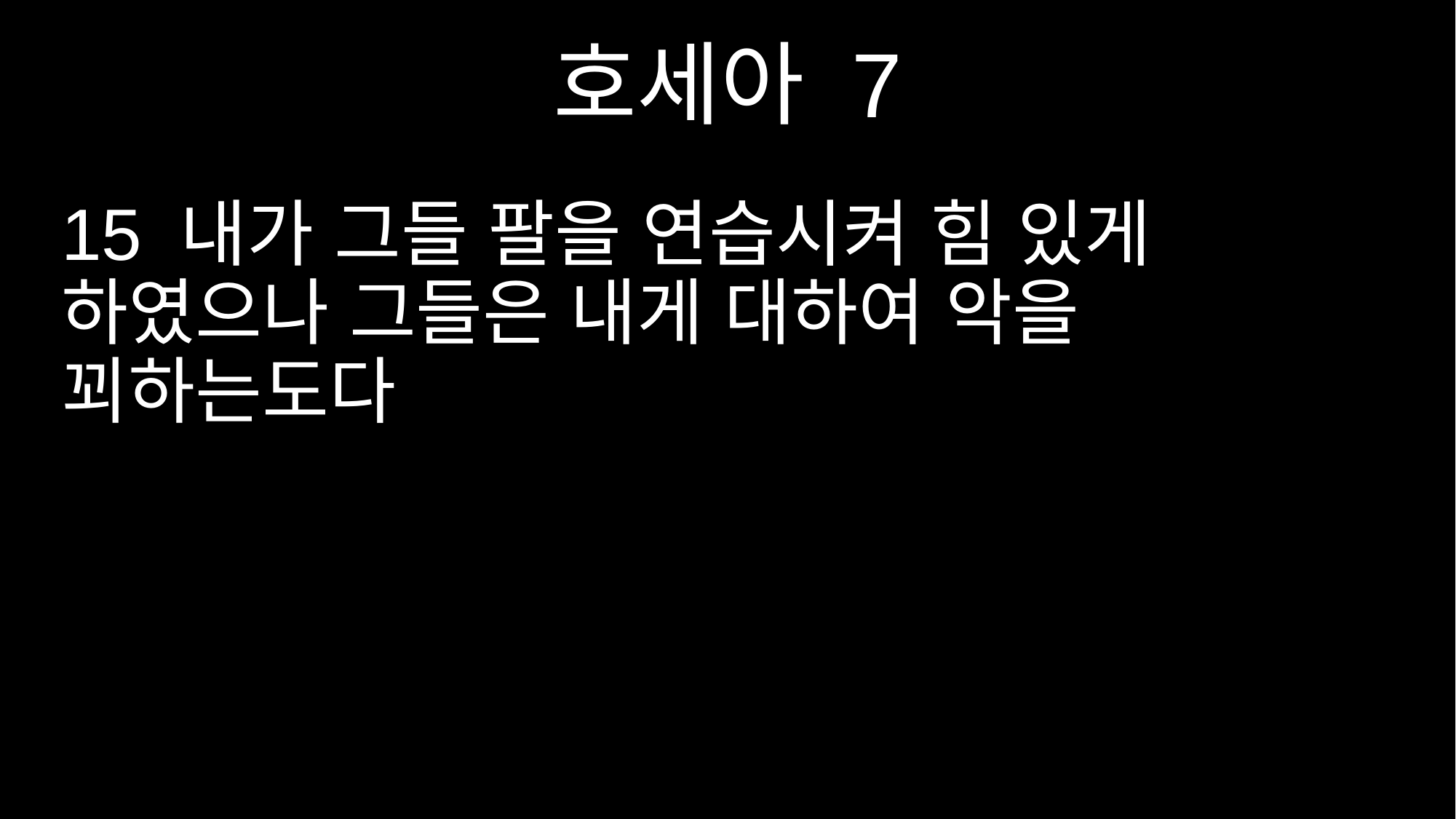

호세아 7
15 내가 그들 팔을 연습시켜 힘 있게 하였으나 그들은 내게 대하여 악을 꾀하는도다